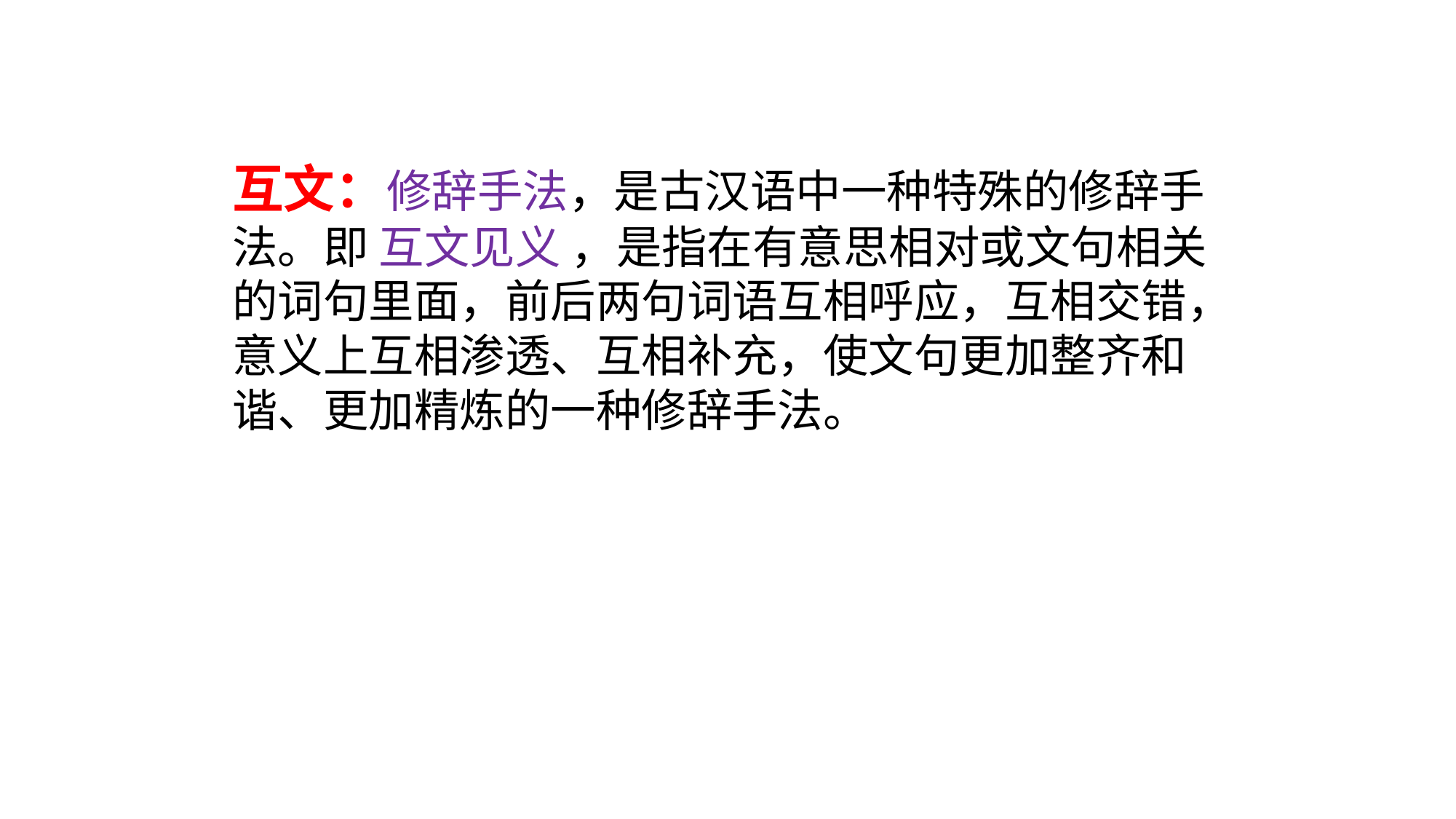

互文：修辞手法，是古汉语中一种特殊的修辞手法。即 互文见义 ，是指在有意思相对或文句相关的词句里面，前后两句词语互相呼应，互相交错，意义上互相渗透、互相补充，使文句更加整齐和谐、更加精炼的一种修辞手法。